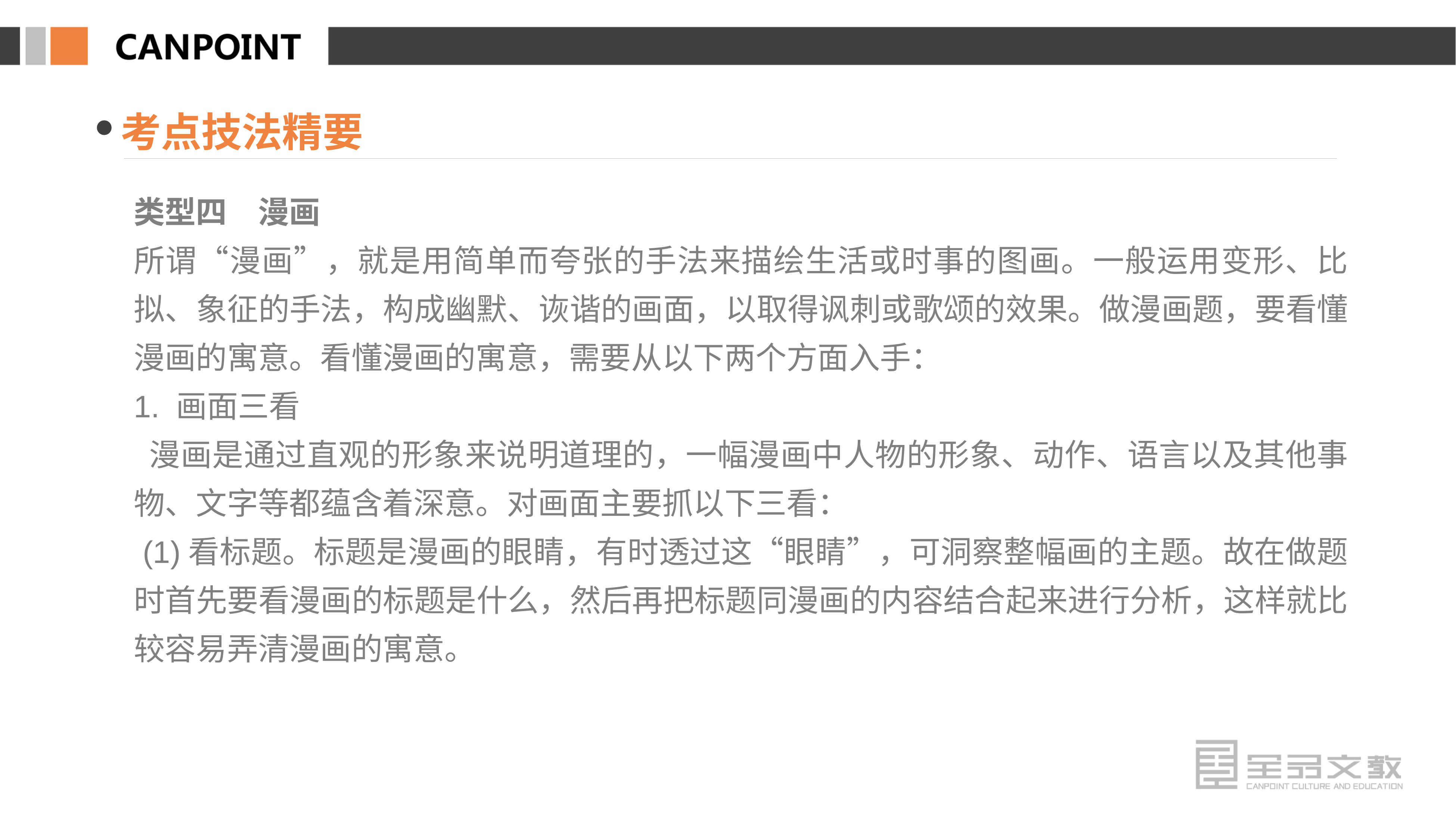

考点技法精要

类型四　漫画
所谓“漫画”，就是用简单而夸张的手法来描绘生活或时事的图画。一般运用变形、比拟、象征的手法，构成幽默、诙谐的画面，以取得讽刺或歌颂的效果。做漫画题，要看懂漫画的寓意。看懂漫画的寓意，需要从以下两个方面入手：
1. 画面三看
 漫画是通过直观的形象来说明道理的，一幅漫画中人物的形象、动作、语言以及其他事物、文字等都蕴含着深意。对画面主要抓以下三看：
 (1)看标题。标题是漫画的眼睛，有时透过这“眼睛”，可洞察整幅画的主题。故在做题时首先要看漫画的标题是什么，然后再把标题同漫画的内容结合起来进行分析，这样就比较容易弄清漫画的寓意。